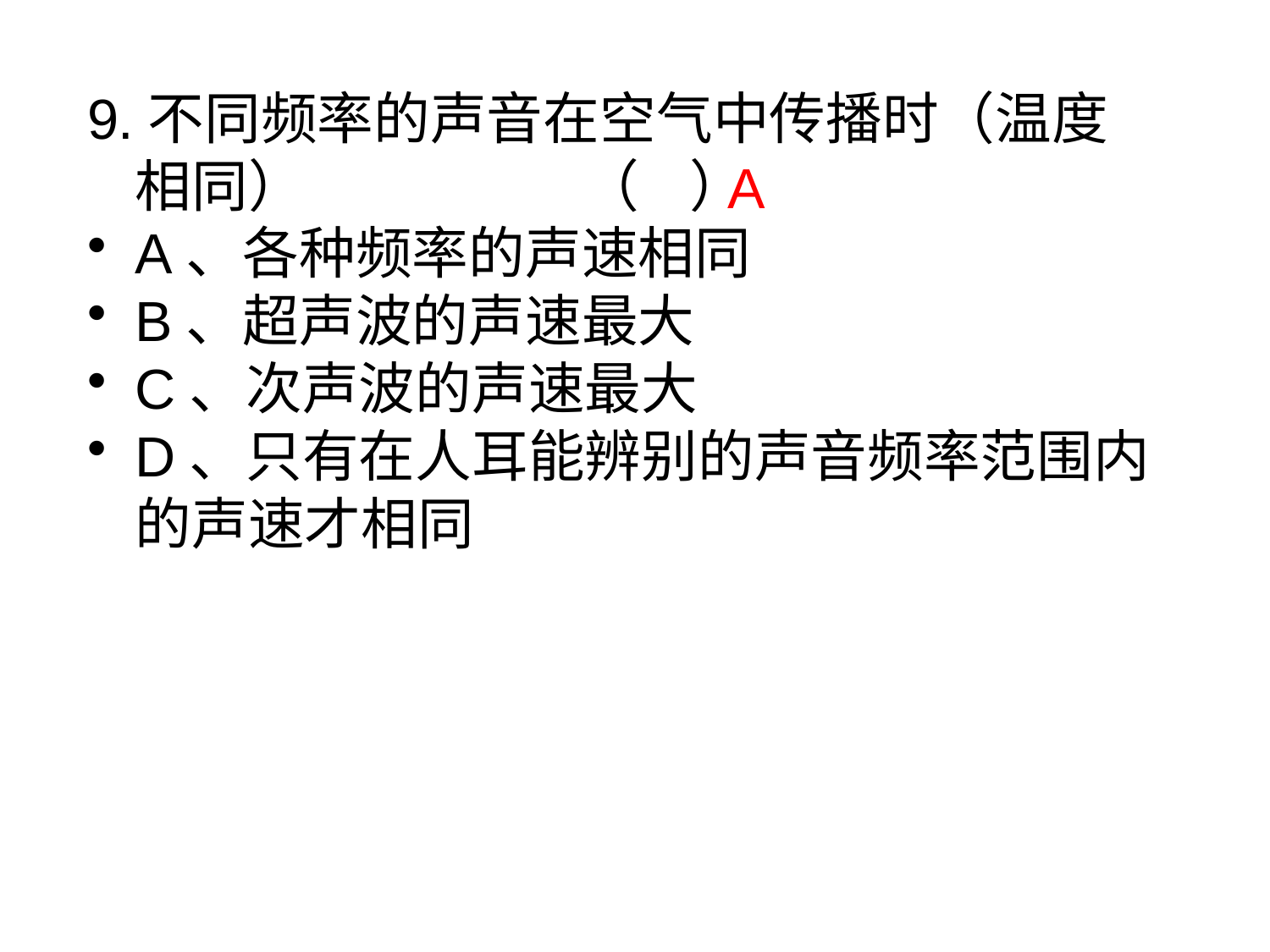

9.不同频率的声音在空气中传播时（温度相同）                      （    ）
A、各种频率的声速相同
B、超声波的声速最大
C、次声波的声速最大
D、只有在人耳能辨别的声音频率范围内的声速才相同
A